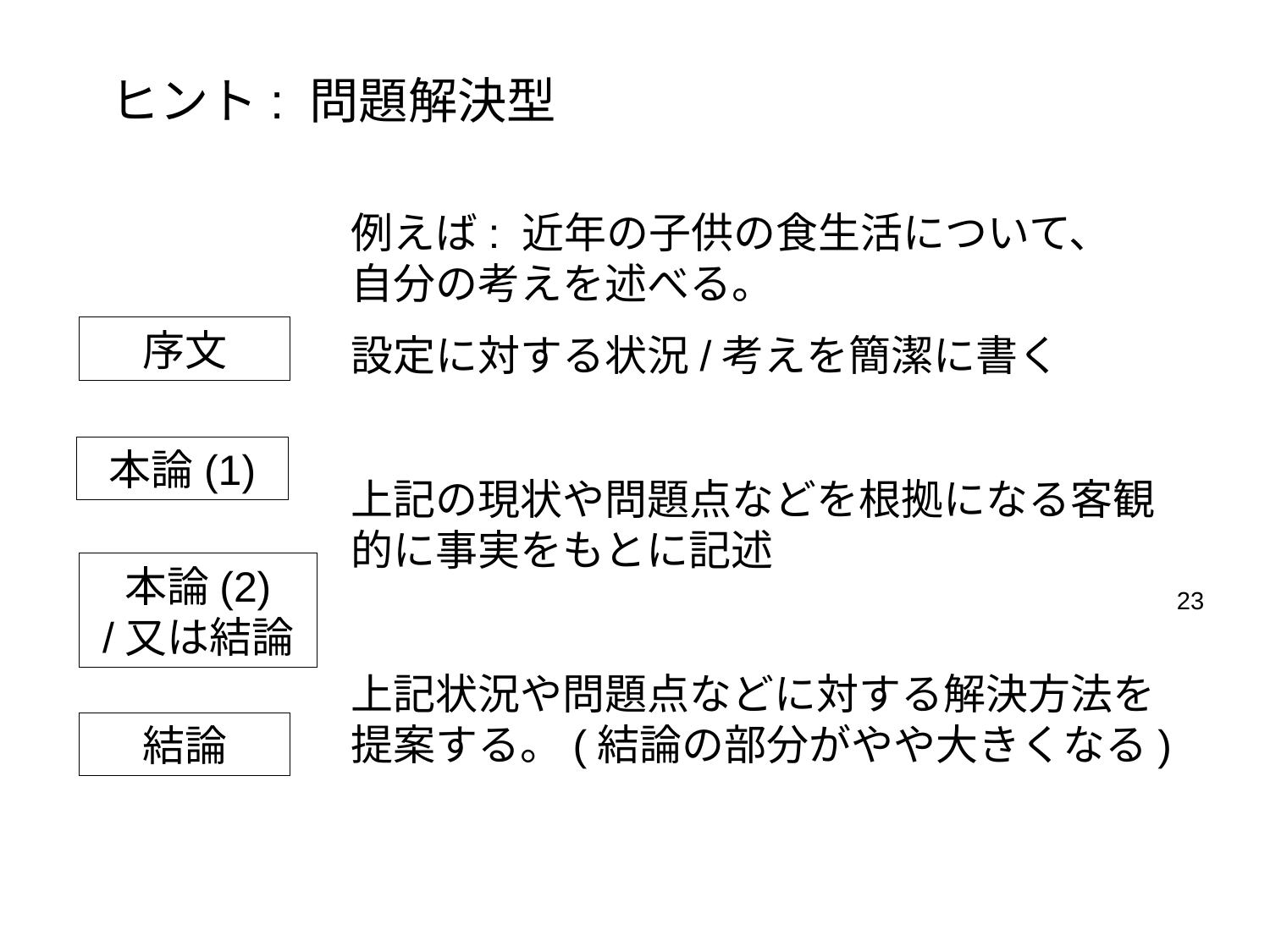

ヒント: 問題解決型
例えば: 近年の子供の食生活について、
自分の考えを述べる。
設定に対する状況/考えを簡潔に書く

上記の現状や問題点などを根拠になる客観的に事実をもとに記述

上記状況や問題点などに対する解決方法を提案する。(結論の部分がやや大きくなる)
序文
本論(1)
本論(2)
/又は結論
23
結論